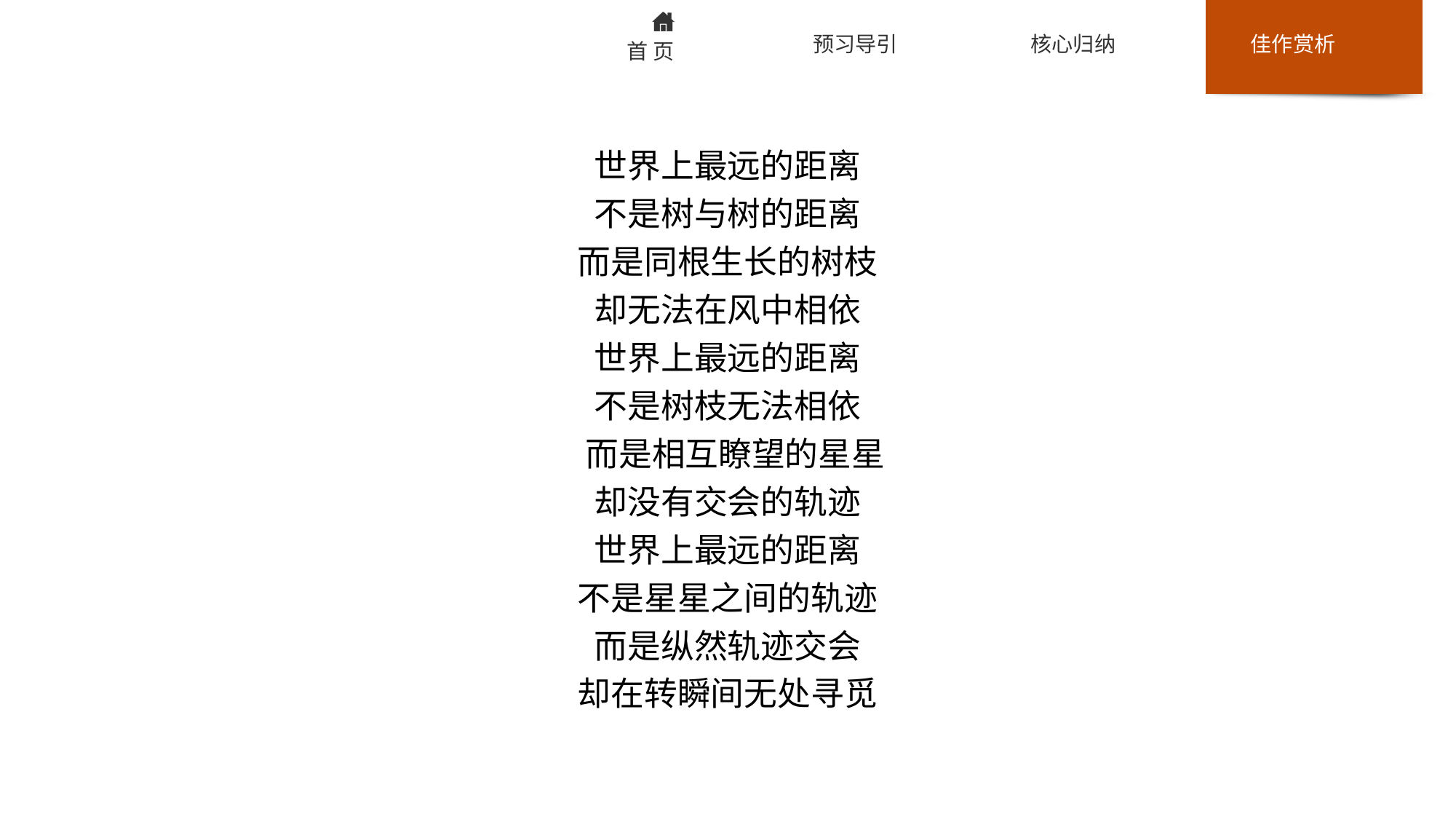

世界上最远的距离
不是树与树的距离
而是同根生长的树枝
却无法在风中相依
世界上最远的距离
不是树枝无法相依
 而是相互瞭望的星星
却没有交会的轨迹
世界上最远的距离
不是星星之间的轨迹
而是纵然轨迹交会
却在转瞬间无处寻觅